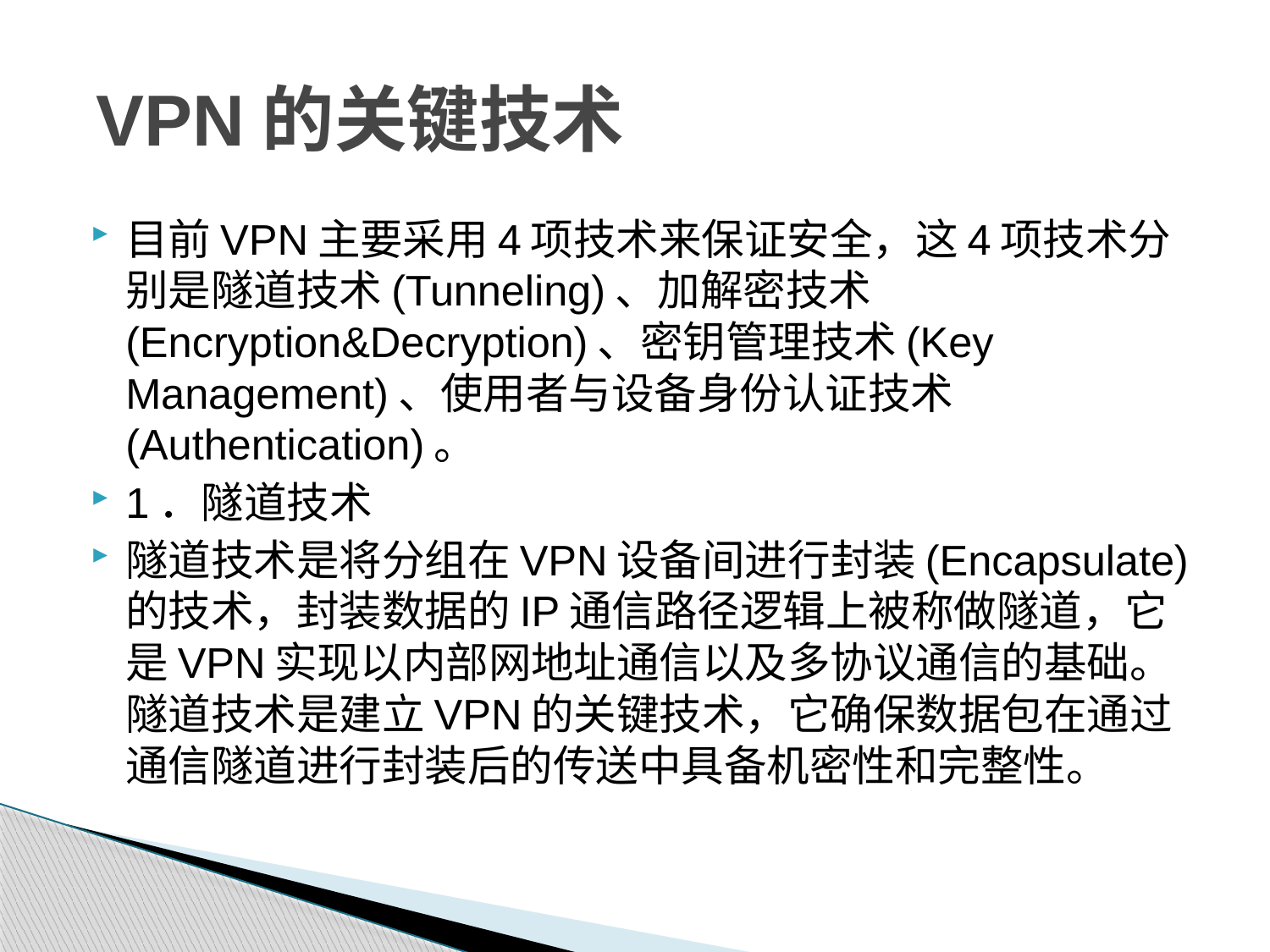

# VPN的关键技术
目前VPN主要采用4项技术来保证安全，这4项技术分别是隧道技术(Tunneling)、加解密技术(Encryption&Decryption)、密钥管理技术(Key Management)、使用者与设备身份认证技术(Authentication)。
1．隧道技术
隧道技术是将分组在VPN设备间进行封装(Encapsulate)的技术，封装数据的IP通信路径逻辑上被称做隧道，它是VPN实现以内部网地址通信以及多协议通信的基础。隧道技术是建立VPN的关键技术，它确保数据包在通过通信隧道进行封装后的传送中具备机密性和完整性。